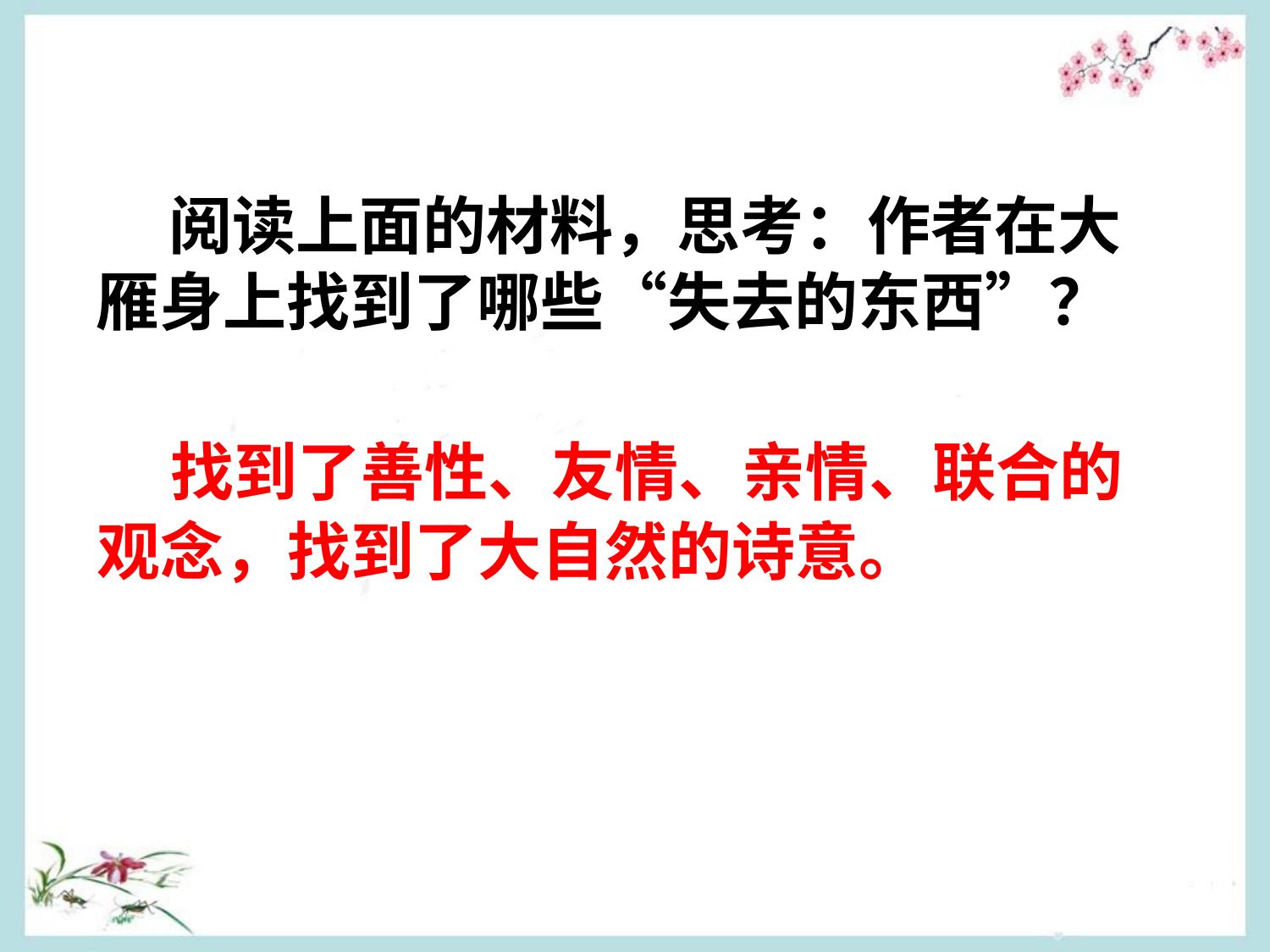

阅读上面的材料，思考：作者在大雁身上找到了哪些“失去的东西”？
    找到了善性、友情、亲情、联合的观念，找到了大自然的诗意。